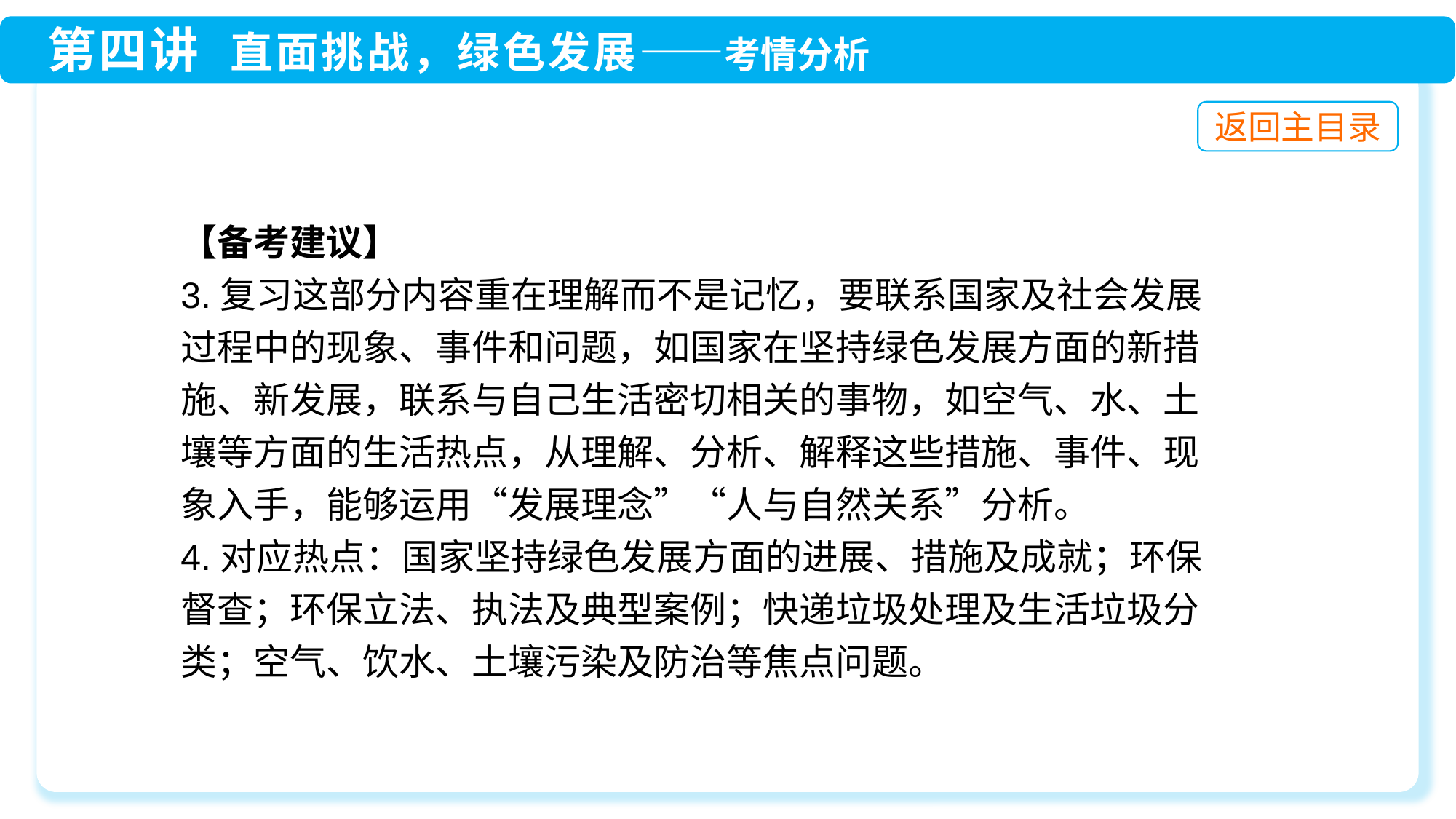

【备考建议】
3.复习这部分内容重在理解而不是记忆，要联系国家及社会发展过程中的现象、事件和问题，如国家在坚持绿色发展方面的新措施、新发展，联系与自己生活密切相关的事物，如空气、水、土壤等方面的生活热点，从理解、分析、解释这些措施、事件、现象入手，能够运用“发展理念”“人与自然关系”分析。
4.对应热点：国家坚持绿色发展方面的进展、措施及成就；环保督查；环保立法、执法及典型案例；快递垃圾处理及生活垃圾分类；空气、饮水、土壤污染及防治等焦点问题。